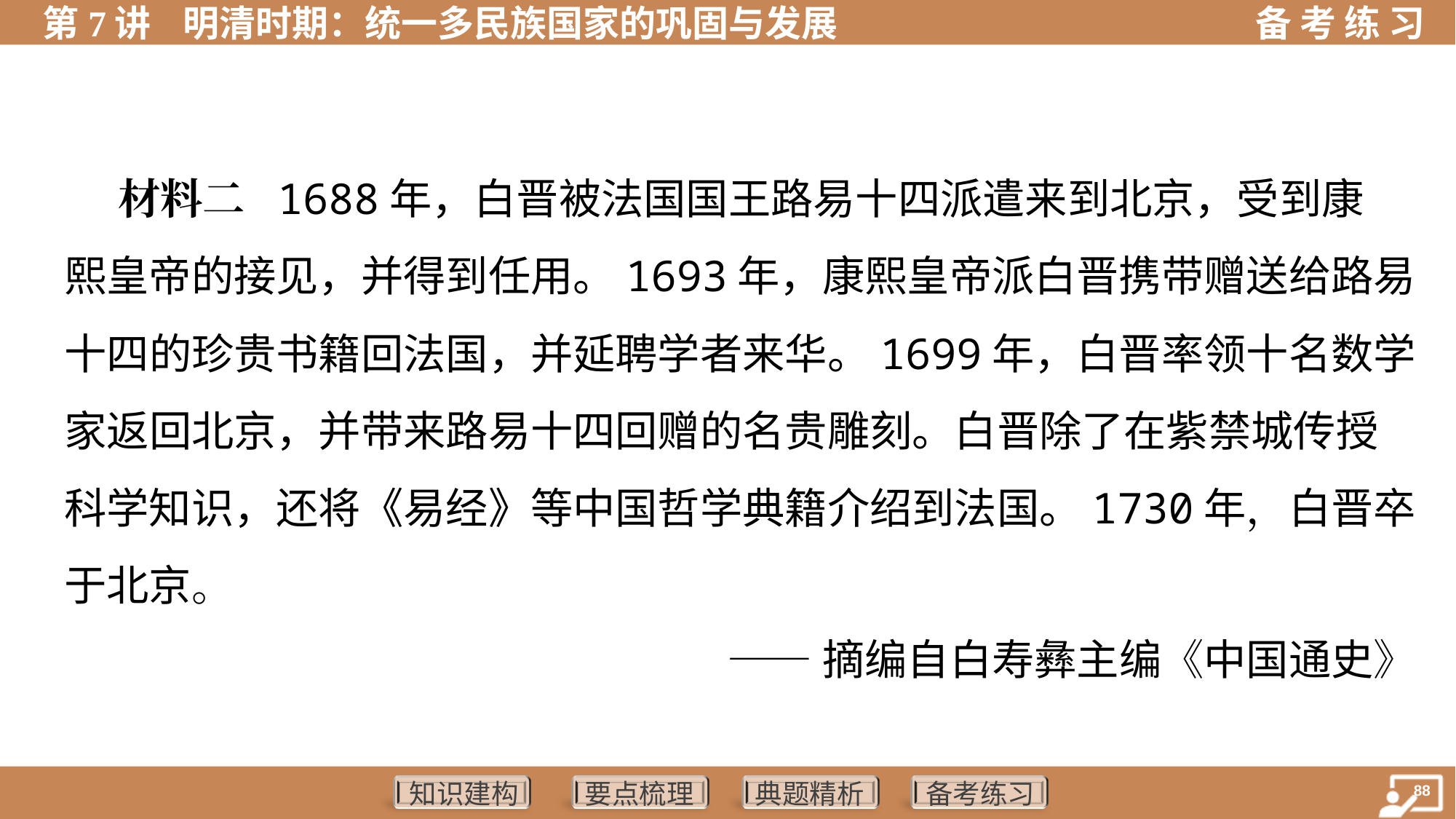

材料二  1688年，白晋被法国国王路易十四派遣来到北京，受到康
熙皇帝的接见，并得到任用。1693年，康熙皇帝派白晋携带赠送给路易
十四的珍贵书籍回法国，并延聘学者来华。1699年，白晋率领十名数学
家返回北京，并带来路易十四回赠的名贵雕刻。白晋除了在紫禁城传授
科学知识，还将《易经》等中国哲学典籍介绍到法国。1730年，白晋卒
于北京。
——摘编自白寿彝主编《中国通史》